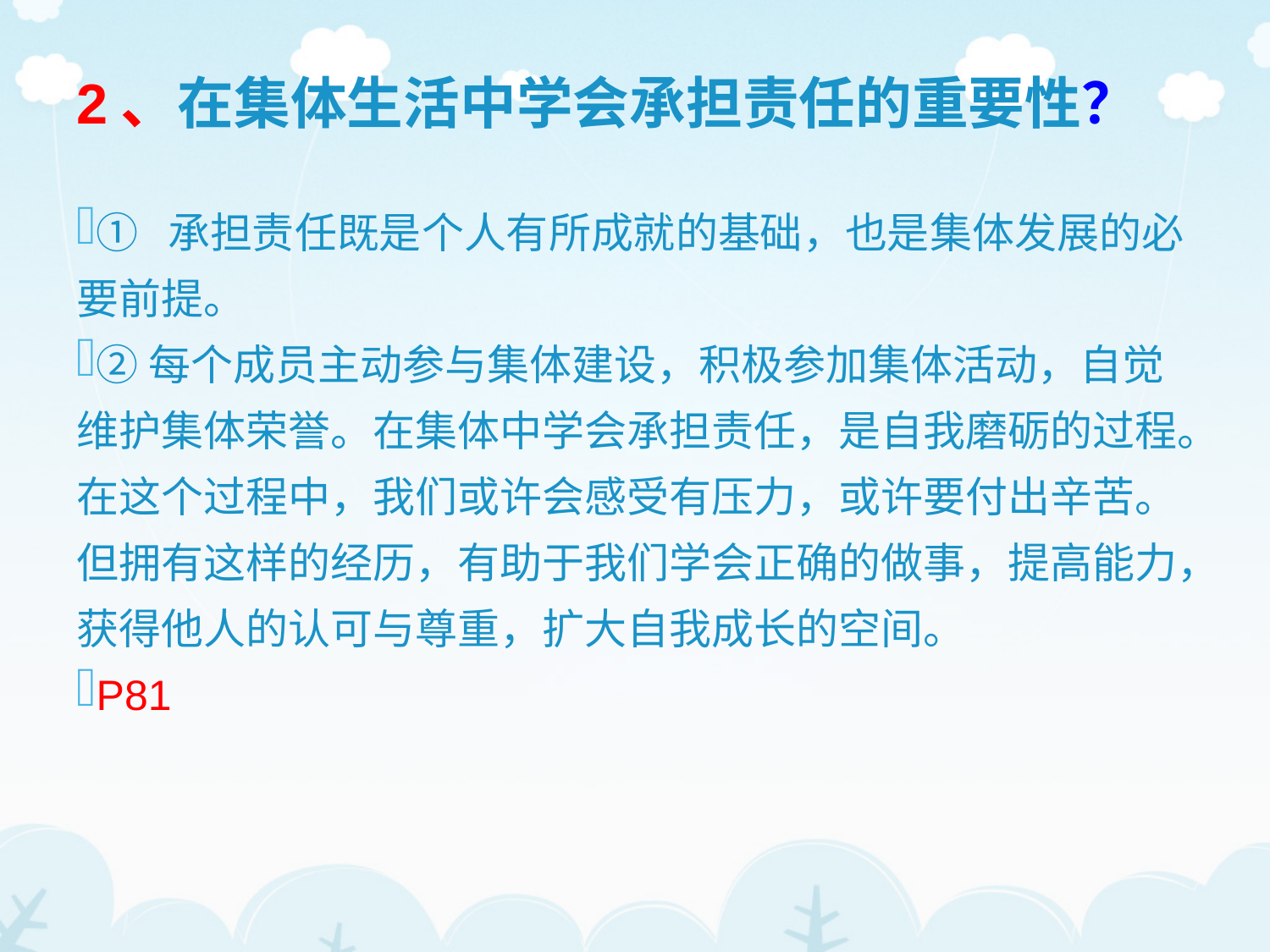

# 2、在集体生活中学会承担责任的重要性？
①  承担责任既是个人有所成就的基础，也是集体发展的必要前提。
②每个成员主动参与集体建设，积极参加集体活动，自觉维护集体荣誉。在集体中学会承担责任，是自我磨砺的过程。在这个过程中，我们或许会感受有压力，或许要付出辛苦。但拥有这样的经历，有助于我们学会正确的做事，提高能力，获得他人的认可与尊重，扩大自我成长的空间。
P81